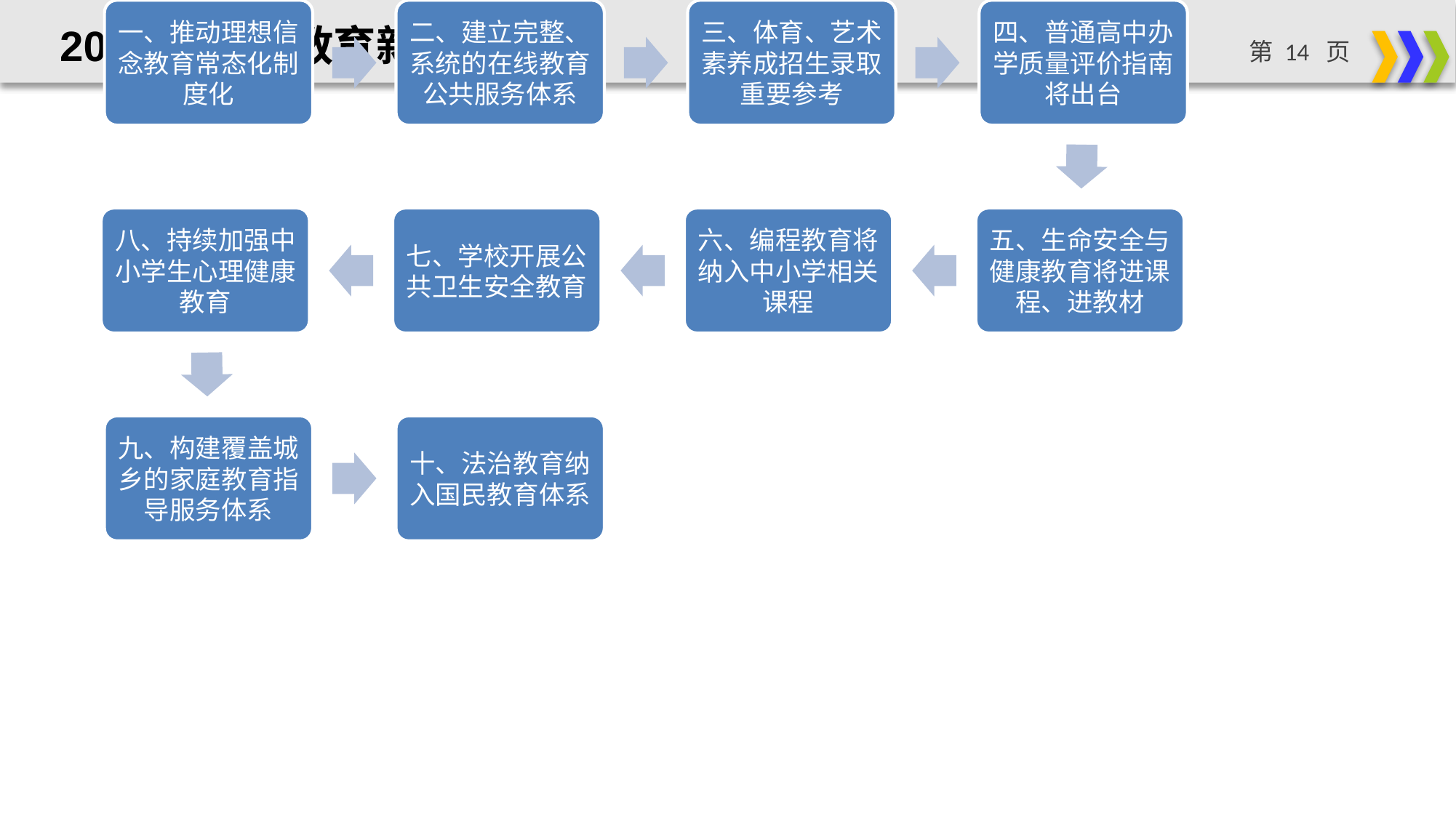

2021年十大教育新动向
一、推动理想信念教育常态化制度化

二、建立完整、系统的在线教育公共服务体系

三、体育、艺术素养成招生录取重要参考

四、普通高中办学质量评价指南将出台

五、生命安全与健康教育将进课程、进教材

六、编程教育将纳入中小学相关课程

七、学校开展公共卫生安全教育

八、持续加强中小学生心理健康教育

九、构建覆盖城乡的家庭教育指导服务体系

十、法治教育纳入国民教育体系